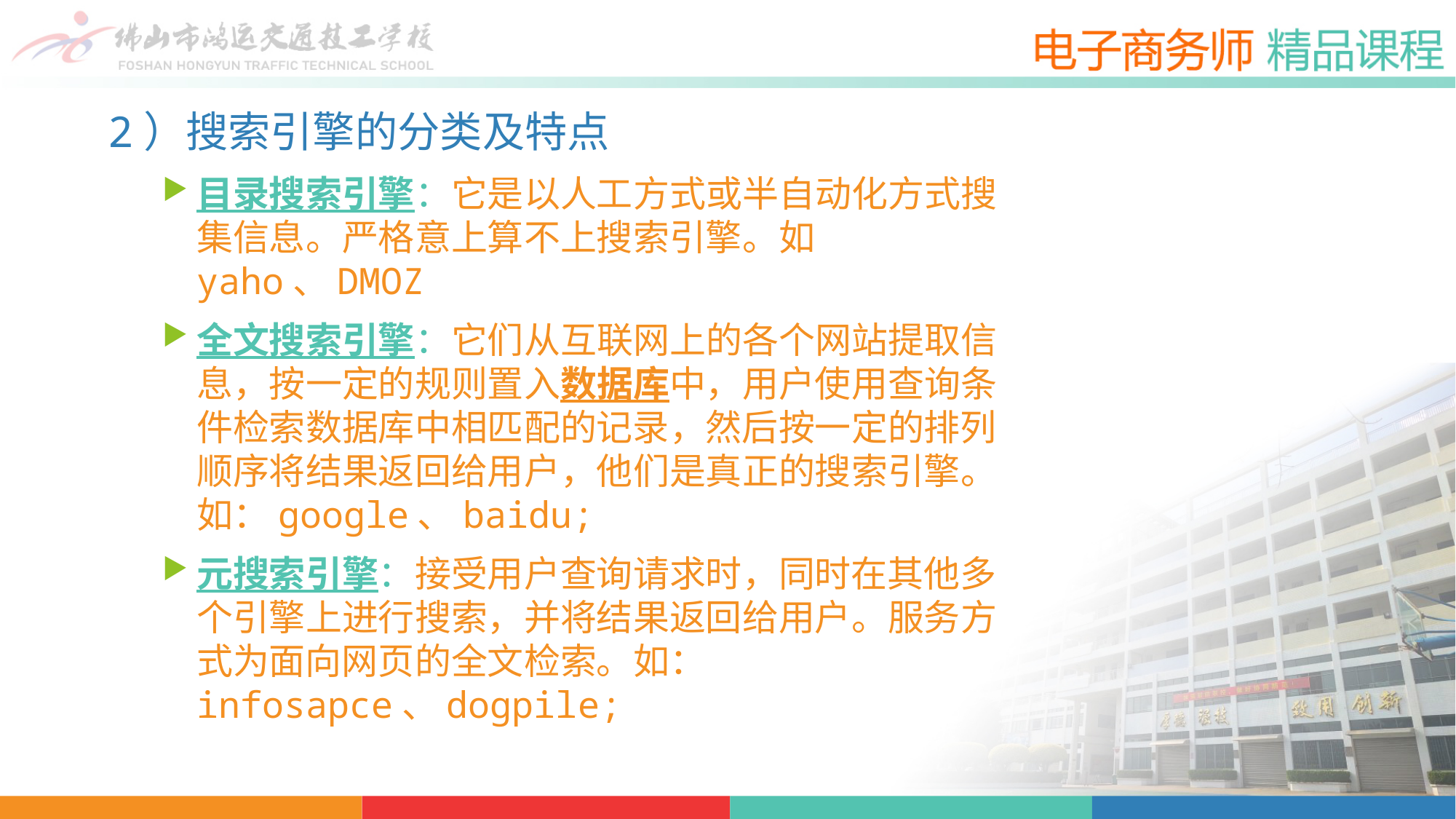

2）搜索引擎的分类及特点
目录搜索引擎：它是以人工方式或半自动化方式搜集信息。严格意上算不上搜索引擎。如yaho、DMOZ
全文搜索引擎：它们从互联网上的各个网站提取信息，按一定的规则置入数据库中，用户使用查询条件检索数据库中相匹配的记录，然后按一定的排列顺序将结果返回给用户，他们是真正的搜索引擎。如：google、baidu;
元搜索引擎：接受用户查询请求时，同时在其他多个引擎上进行搜索，并将结果返回给用户。服务方式为面向网页的全文检索。如：infosapce、dogpile;